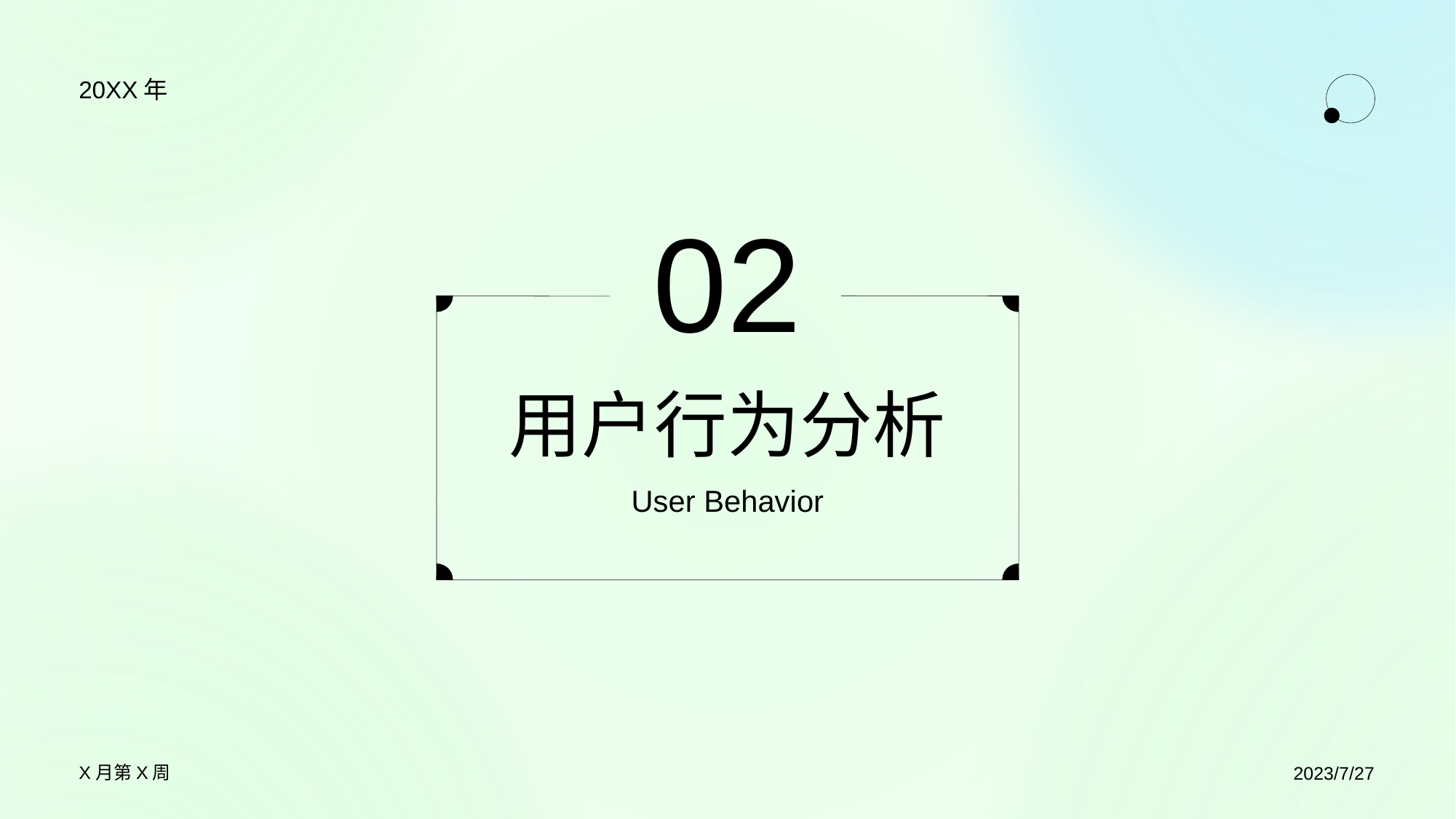

20XX年
02
# 用户行为分析
User Behavior
2023/7/27
X月第X周